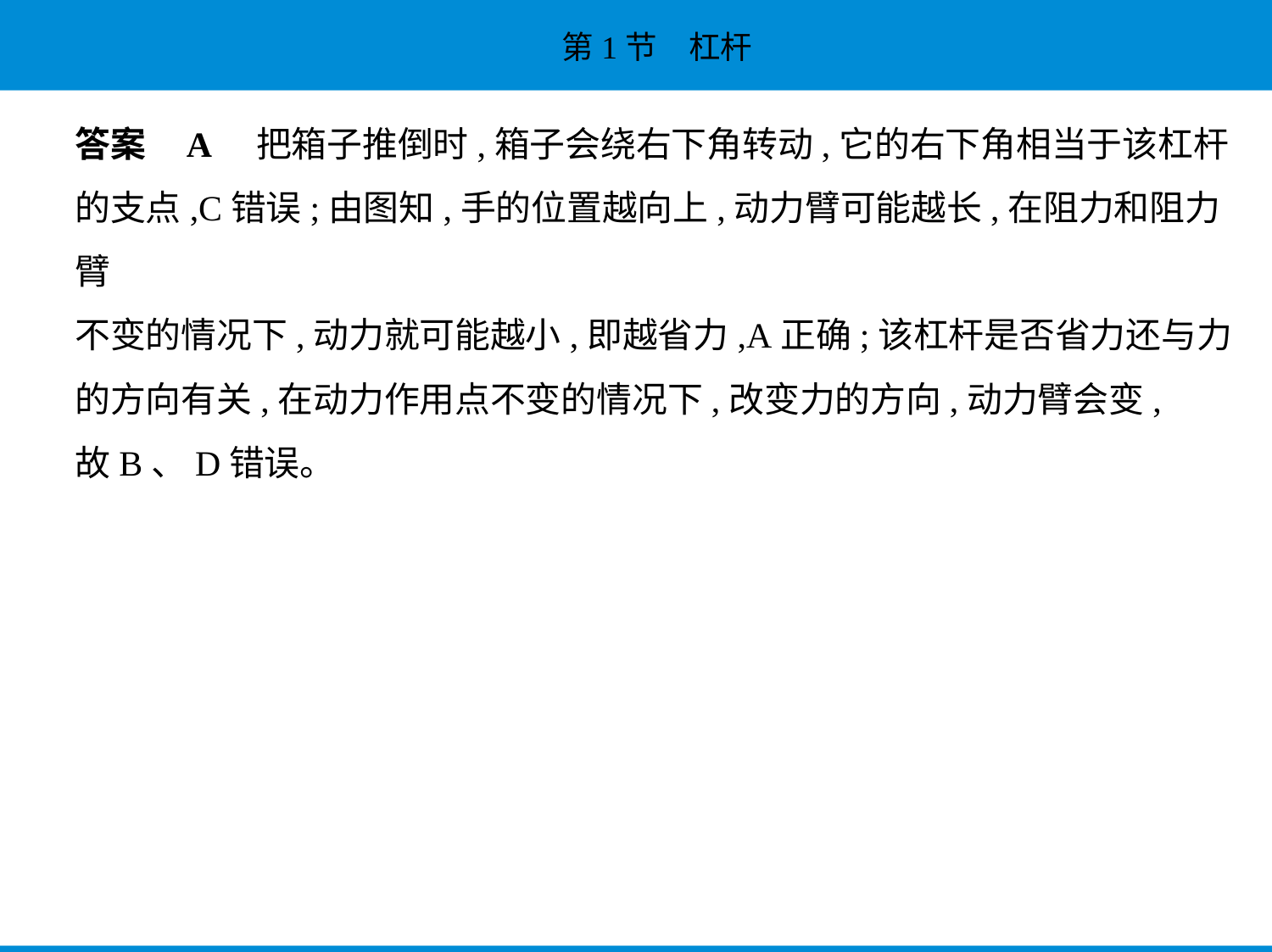

答案    A　把箱子推倒时,箱子会绕右下角转动,它的右下角相当于该杠杆
的支点,C错误;由图知,手的位置越向上,动力臂可能越长,在阻力和阻力臂
不变的情况下,动力就可能越小,即越省力,A正确;该杠杆是否省力还与力
的方向有关,在动力作用点不变的情况下,改变力的方向,动力臂会变,
故B、D错误。